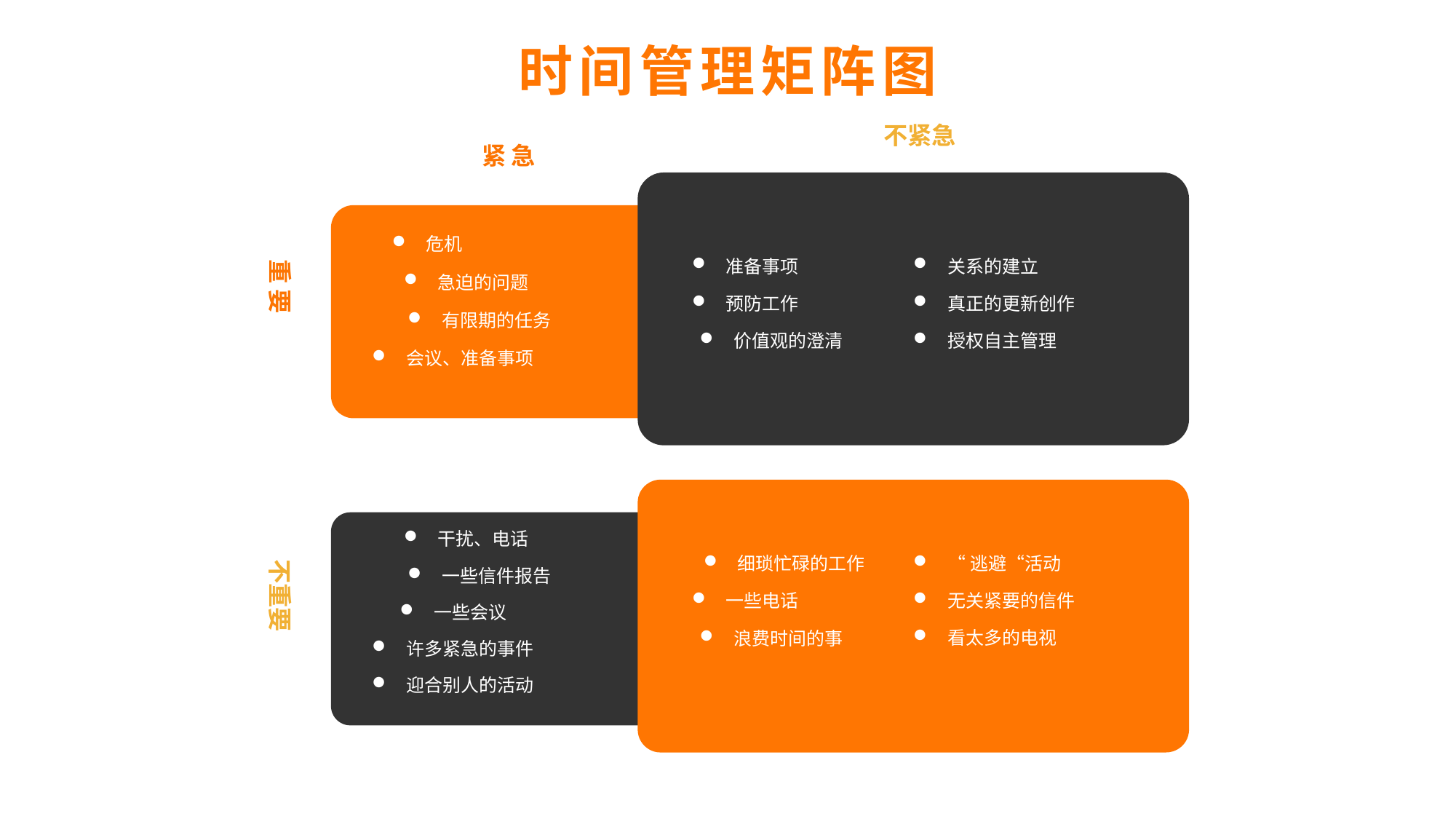

时间管理矩阵图
不紧急
紧 急

危机
准备事项
关系的建立
急迫的问题
预防工作
真正的更新创作
有限期的任务
价值观的澄清
授权自主管理
会议、准备事项
重 要

干扰、电话
“逃避“活动
细琐忙碌的工作
一些信件报告
无关紧要的信件
一些电话
一些会议
看太多的电视
浪费时间的事
许多紧急的事件
迎合别人的活动
不重要